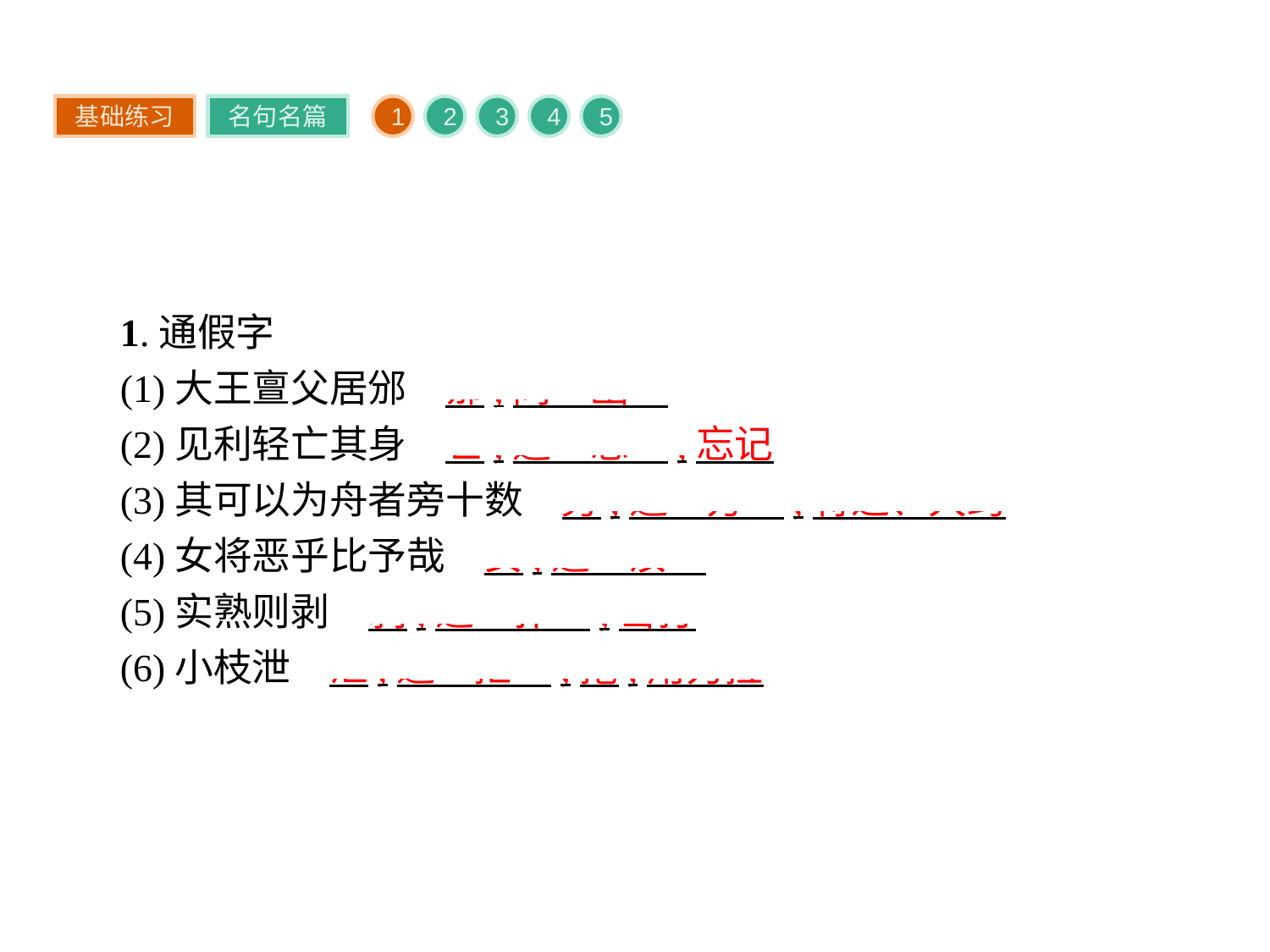

基础练习
名句名篇
1
2
3
4
5
1.通假字
(1)大王亶父居邠　邠,同“豳”
(2)见利轻亡其身　亡,通“忘”,忘记
(3)其可以为舟者旁十数　旁,通“方”,将近、大约
(4)女将恶乎比予哉　女,通“汝”
(5)实熟则剥　剥,通“扑”,击打
(6)小枝泄　泄,通“抴”,拖,用力拉